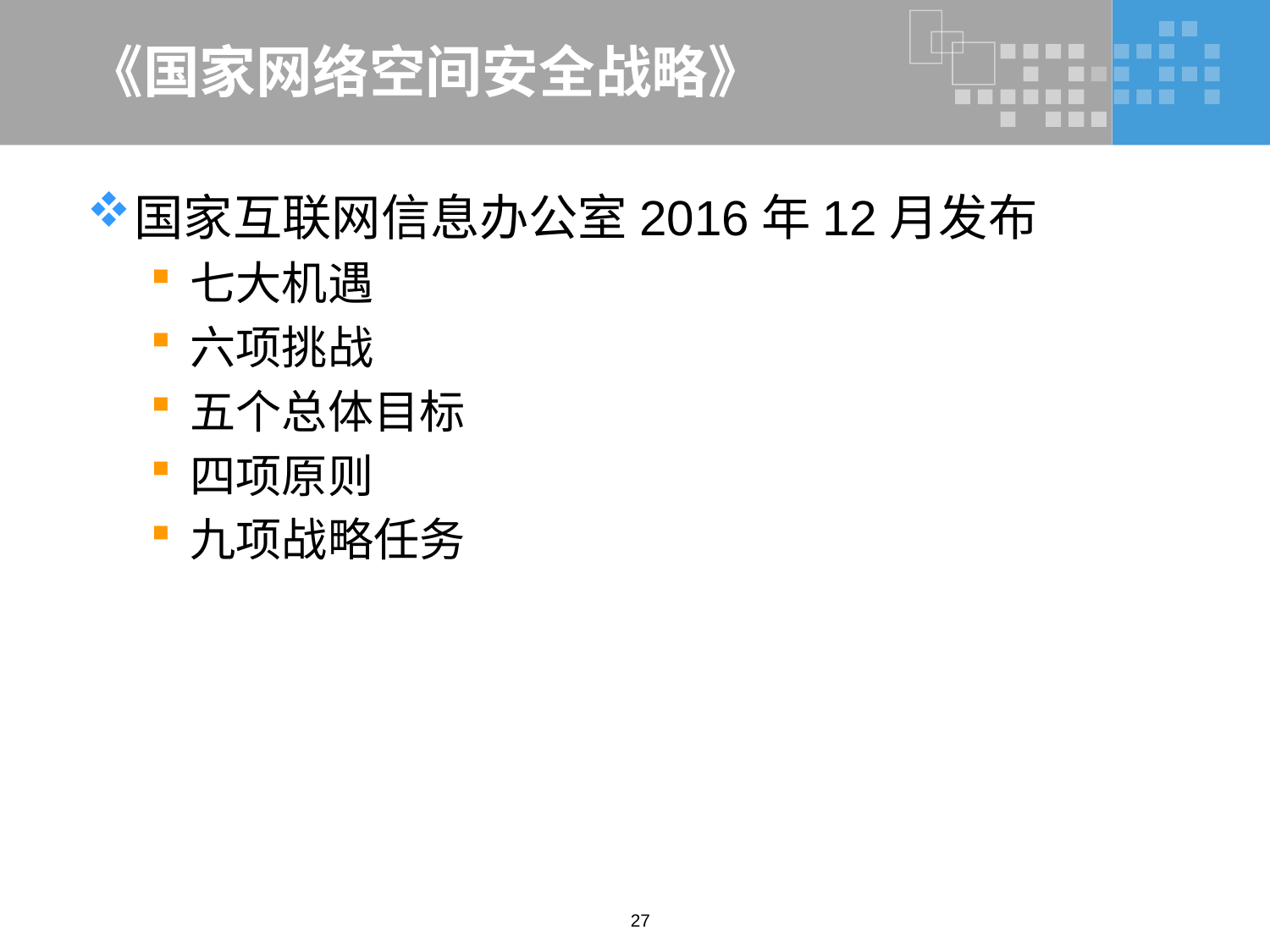

# 《国家网络空间安全战略》
国家互联网信息办公室2016年12月发布
七大机遇
六项挑战
五个总体目标
四项原则
九项战略任务

27